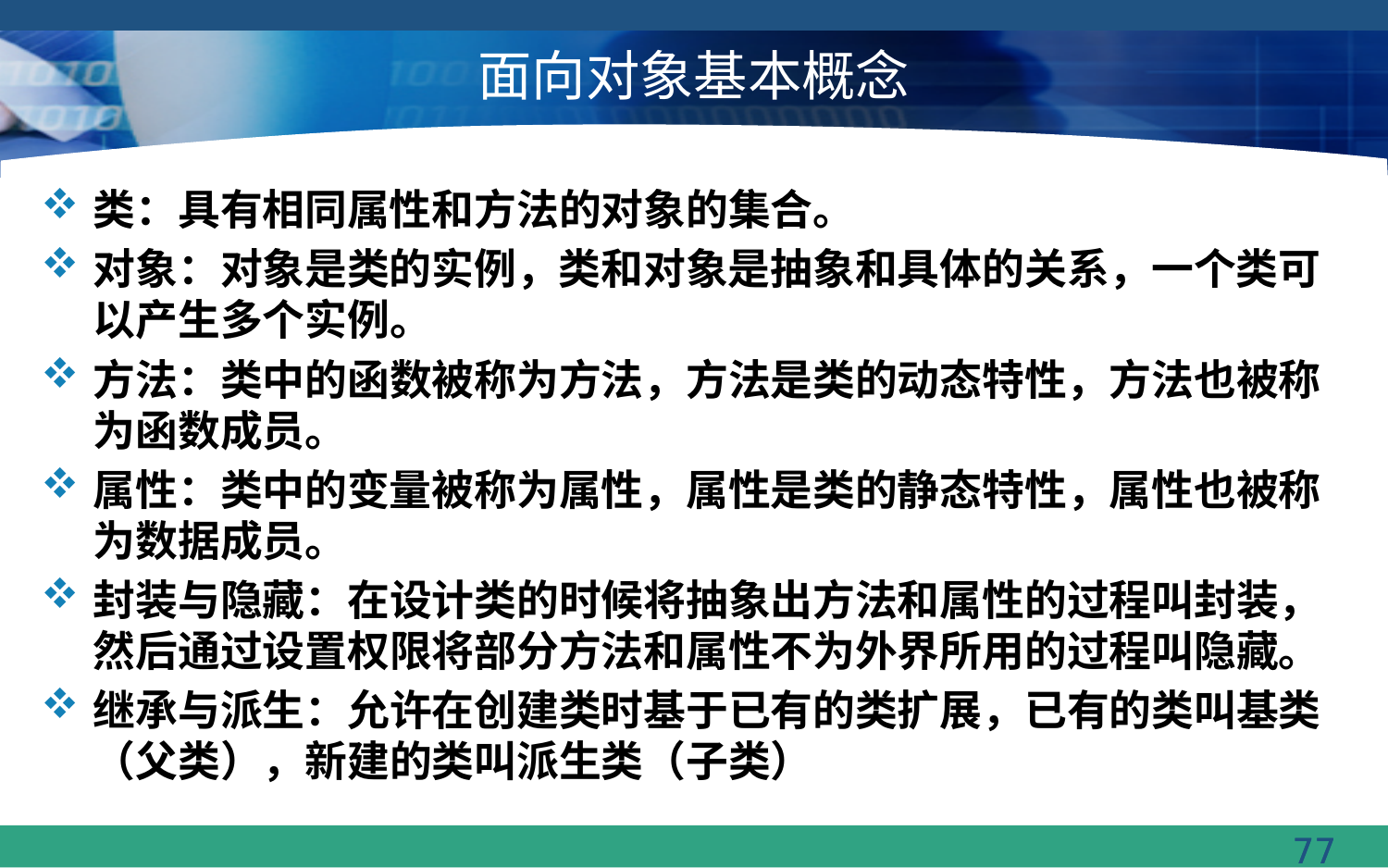

# 面向对象基本概念
类：具有相同属性和方法的对象的集合。
对象：对象是类的实例，类和对象是抽象和具体的关系，一个类可以产生多个实例。
方法：类中的函数被称为方法，方法是类的动态特性，方法也被称为函数成员。
属性：类中的变量被称为属性，属性是类的静态特性，属性也被称为数据成员。
封装与隐藏：在设计类的时候将抽象出方法和属性的过程叫封装，然后通过设置权限将部分方法和属性不为外界所用的过程叫隐藏。
继承与派生：允许在创建类时基于已有的类扩展，已有的类叫基类（父类），新建的类叫派生类（子类）